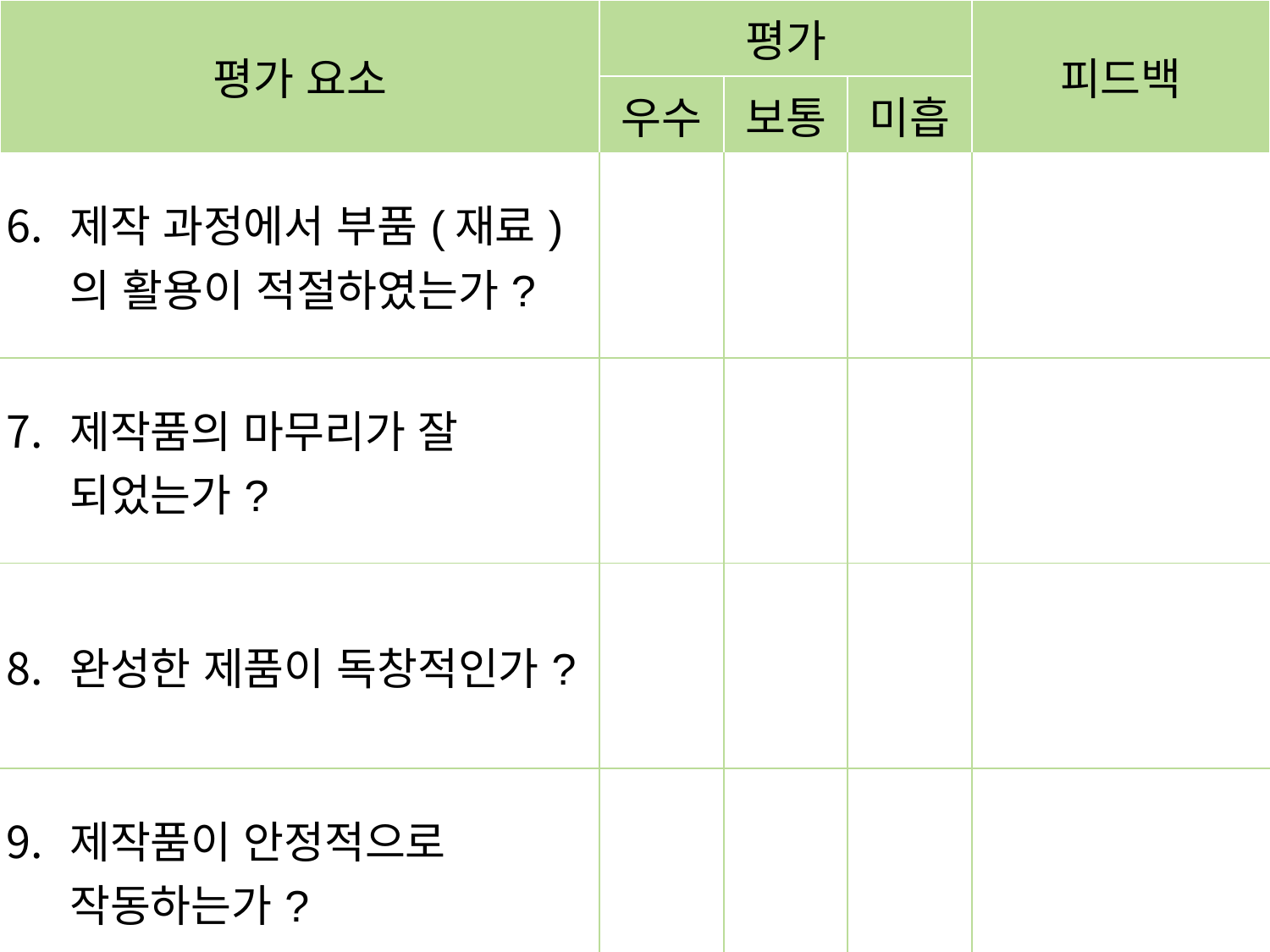

| 평가 요소 | 평가 |  |  | 피드백 |
| --- | --- | --- | --- | --- |
|  | 우수 | 보통 | 미흡 |  |
| 제작 과정에서 부품(재료)의 활용이 적절하였는가? |  |  |  |  |
| 제작품의 마무리가 잘 되었는가? |  |  |  |  |
| 완성한 제품이 독창적인가? |  |  |  |  |
| 제작품이 안정적으로 작동하는가? |  |  |  |  |